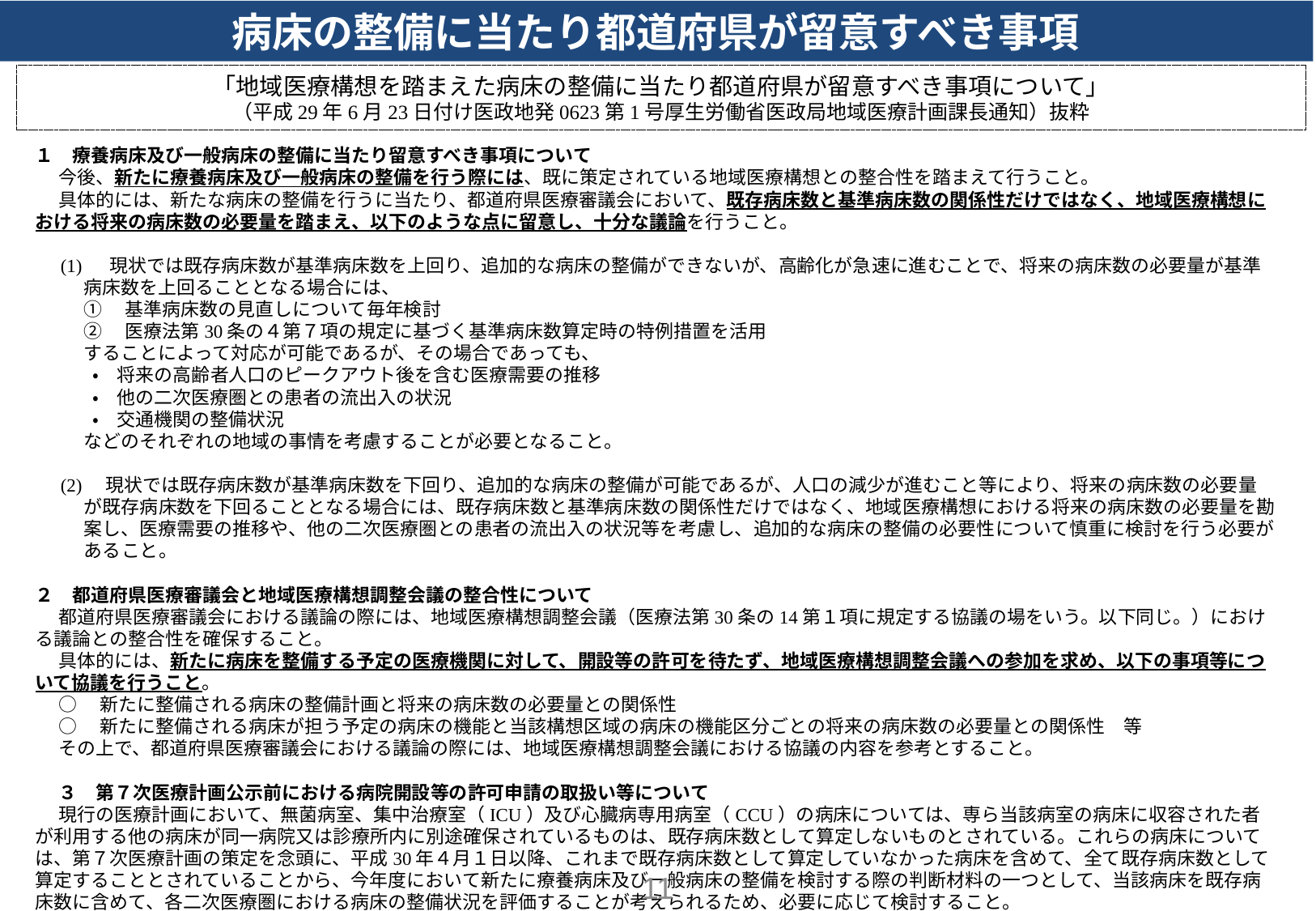

病床の整備に当たり都道府県が留意すべき事項
「地域医療構想を踏まえた病床の整備に当たり都道府県が留意すべき事項について」
（平成29年6月23日付け医政地発0623第1号厚生労働省医政局地域医療計画課長通知）抜粋
１　療養病床及び一般病床の整備に当たり留意すべき事項について
今後、新たに療養病床及び一般病床の整備を行う際には、既に策定されている地域医療構想との整合性を踏まえて行うこと。
具体的には、新たな病床の整備を行うに当たり、都道府県医療審議会において、既存病床数と基準病床数の関係性だけではなく、地域医療構想における将来の病床数の必要量を踏まえ、以下のような点に留意し、十分な議論を行うこと。

(1)　 現状では既存病床数が基準病床数を上回り、追加的な病床の整備ができないが、高齢化が急速に進むことで、将来の病床数の必要量が基準病床数を上回ることとなる場合には、
①　基準病床数の見直しについて毎年検討
②　医療法第30条の４第７項の規定に基づく基準病床数算定時の特例措置を活用
することによって対応が可能であるが、その場合であっても、
 ・　将来の高齢者人口のピークアウト後を含む医療需要の推移
 ・　他の二次医療圏との患者の流出入の状況
 ・　交通機関の整備状況
などのそれぞれの地域の事情を考慮することが必要となること。

(2)　現状では既存病床数が基準病床数を下回り、追加的な病床の整備が可能であるが、人口の減少が進むこと等により、将来の病床数の必要量が既存病床数を下回ることとなる場合には、既存病床数と基準病床数の関係性だけではなく、地域医療構想における将来の病床数の必要量を勘案し、医療需要の推移や、他の二次医療圏との患者の流出入の状況等を考慮し、追加的な病床の整備の必要性について慎重に検討を行う必要があること。

２　都道府県医療審議会と地域医療構想調整会議の整合性について
都道府県医療審議会における議論の際には、地域医療構想調整会議（医療法第30条の14第１項に規定する協議の場をいう。以下同じ。）における議論との整合性を確保すること。
具体的には、新たに病床を整備する予定の医療機関に対して、開設等の許可を待たず、地域医療構想調整会議への参加を求め、以下の事項等について協議を行うこと。
○　新たに整備される病床の整備計画と将来の病床数の必要量との関係性
○　新たに整備される病床が担う予定の病床の機能と当該構想区域の病床の機能区分ごとの将来の病床数の必要量との関係性　等
その上で、都道府県医療審議会における議論の際には、地域医療構想調整会議における協議の内容を参考とすること。

３　第７次医療計画公示前における病院開設等の許可申請の取扱い等について
現行の医療計画において、無菌病室、集中治療室（ICU）及び心臓病専用病室（CCU）の病床については、専ら当該病室の病床に収容された者が利用する他の病床が同一病院又は診療所内に別途確保されているものは、既存病床数として算定しないものとされている。これらの病床については、第７次医療計画の策定を念頭に、平成30年４月１日以降、これまで既存病床数として算定していなかった病床を含めて、全て既存病床数として算定することとされていることから、今年度において新たに療養病床及び一般病床の整備を検討する際の判断材料の一つとして、当該病床を既存病床数に含めて、各二次医療圏における病床の整備状況を評価することが考えられるため、必要に応じて検討すること。
11